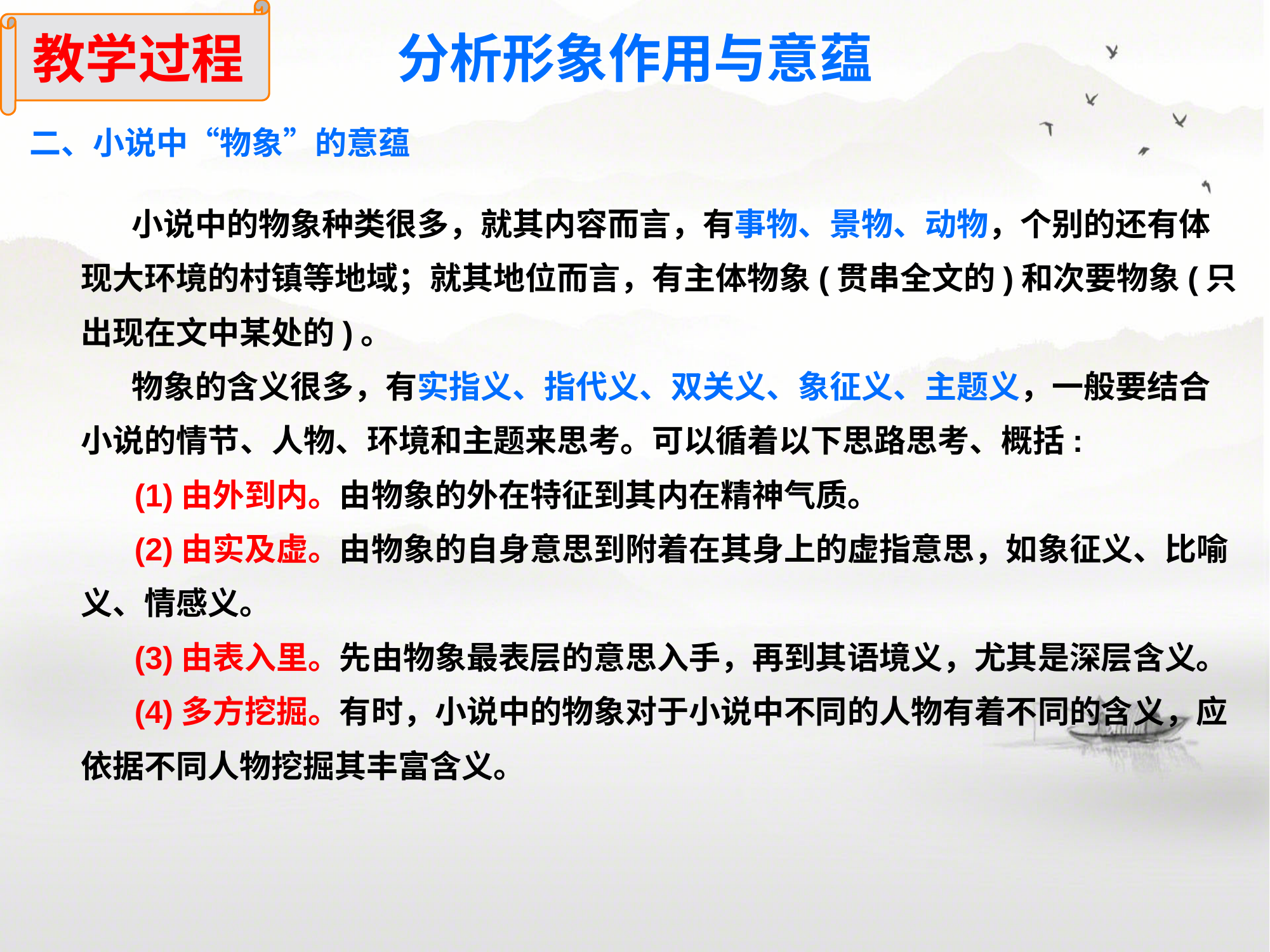

教学过程
分析形象作用与意蕴
二、小说中“物象”的意蕴
      小说中的物象种类很多，就其内容而言，有事物、景物、动物，个别的还有体现大环境的村镇等地域；就其地位而言，有主体物象(贯串全文的)和次要物象(只出现在文中某处的)。
      物象的含义很多，有实指义、指代义、双关义、象征义、主题义，一般要结合小说的情节、人物、环境和主题来思考。可以循着以下思路思考、概括:
      (1)由外到内。由物象的外在特征到其内在精神气质。
      (2)由实及虚。由物象的自身意思到附着在其身上的虚指意思，如象征义、比喻义、情感义。
      (3)由表入里。先由物象最表层的意思入手，再到其语境义，尤其是深层含义。
      (4)多方挖掘。有时，小说中的物象对于小说中不同的人物有着不同的含义，应依据不同人物挖掘其丰富含义。